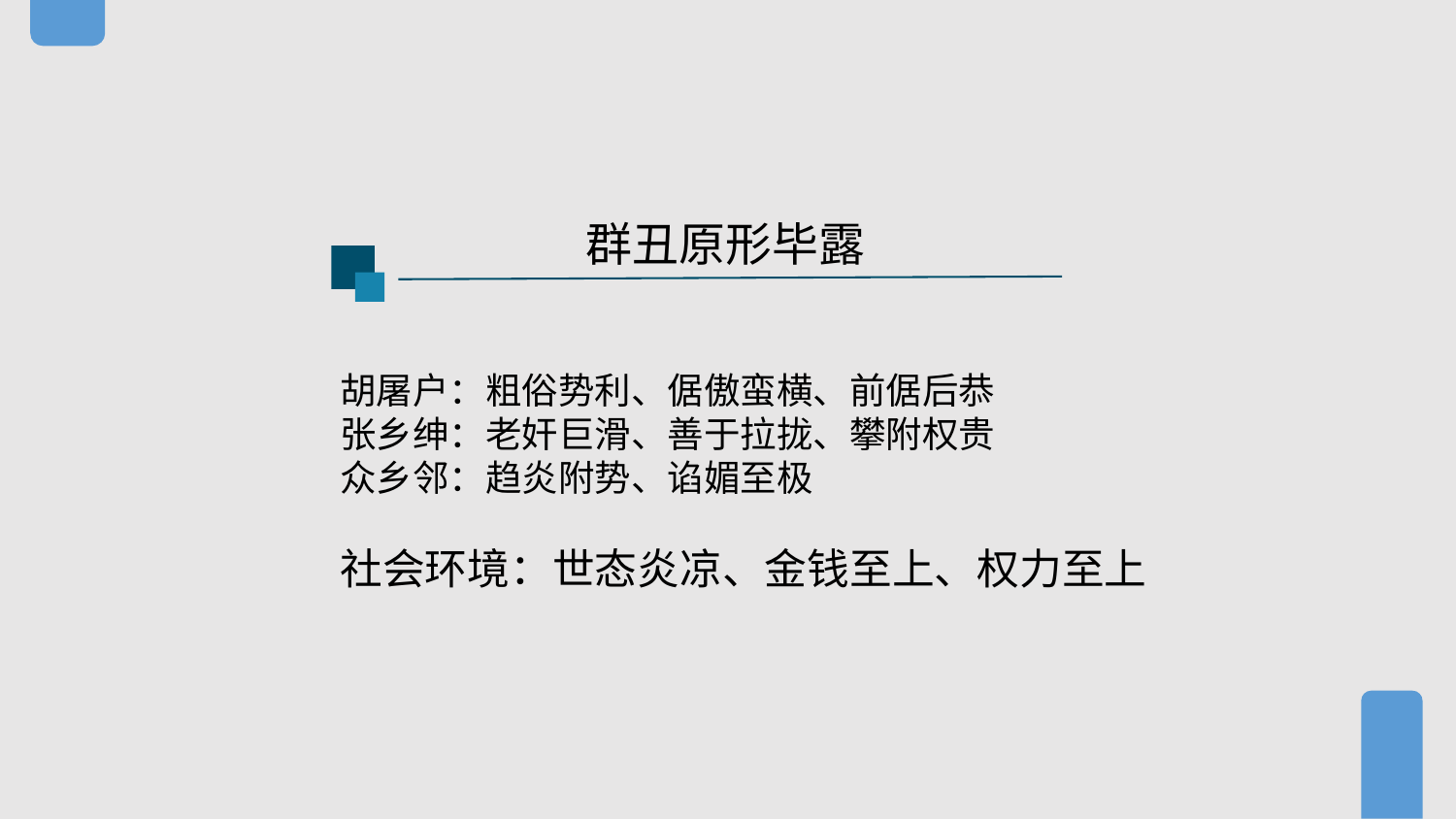

群丑原形毕露

胡屠户：粗俗势利、倨傲蛮横、前倨后恭
张乡绅：老奸巨滑、善于拉拢、攀附权贵
众乡邻：趋炎附势、谄媚至极

社会环境：世态炎凉、金钱至上、权力至上